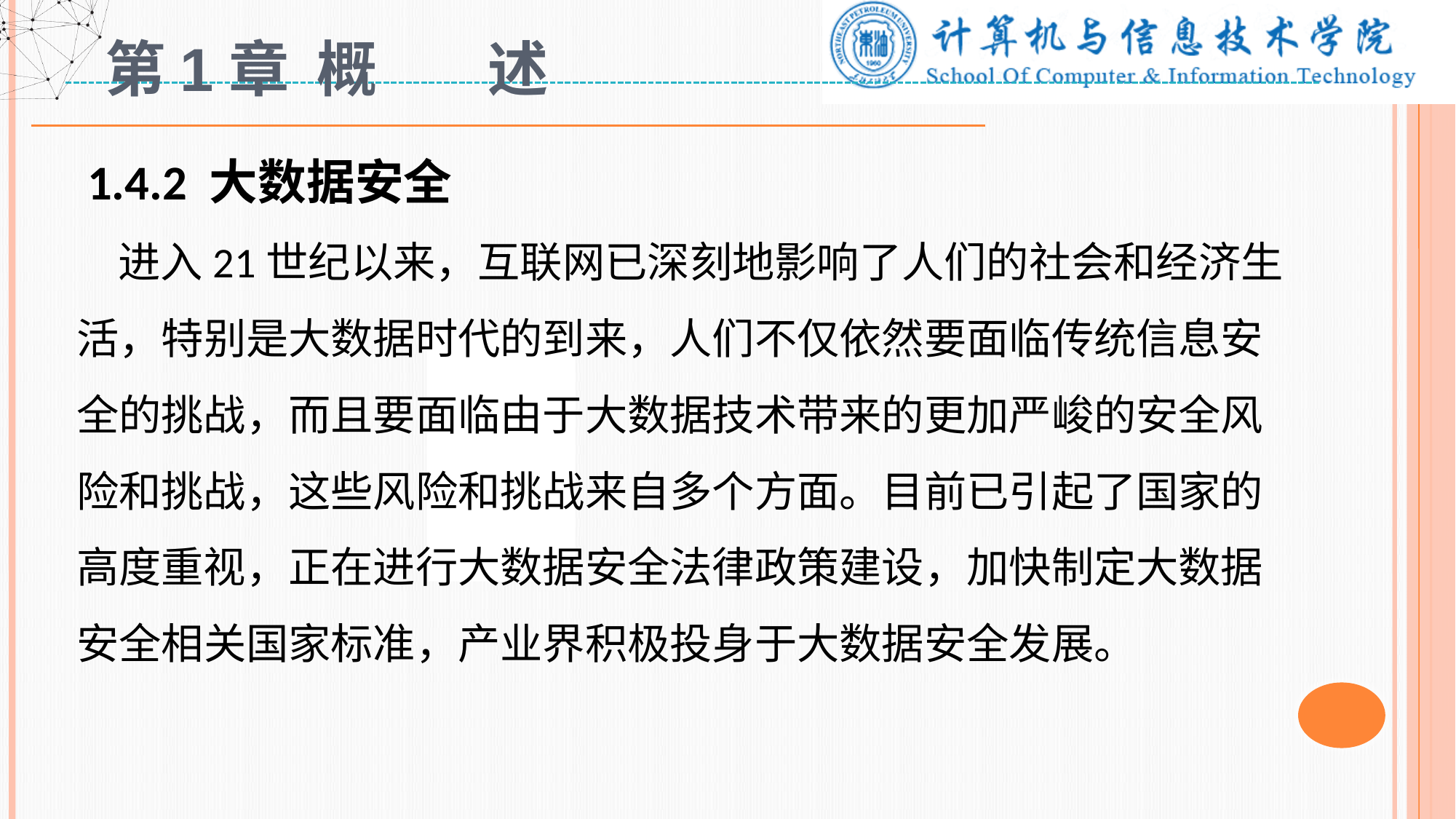

# 第1章  概        述
 1.4.2 大数据安全
    进入21世纪以来，互联网已深刻地影响了人们的社会和经济生活，特别是大数据时代的到来，人们不仅依然要面临传统信息安全的挑战，而且要面临由于大数据技术带来的更加严峻的安全风险和挑战，这些风险和挑战来自多个方面。目前已引起了国家的高度重视，正在进行大数据安全法律政策建设，加快制定大数据安全相关国家标准，产业界积极投身于大数据安全发展。